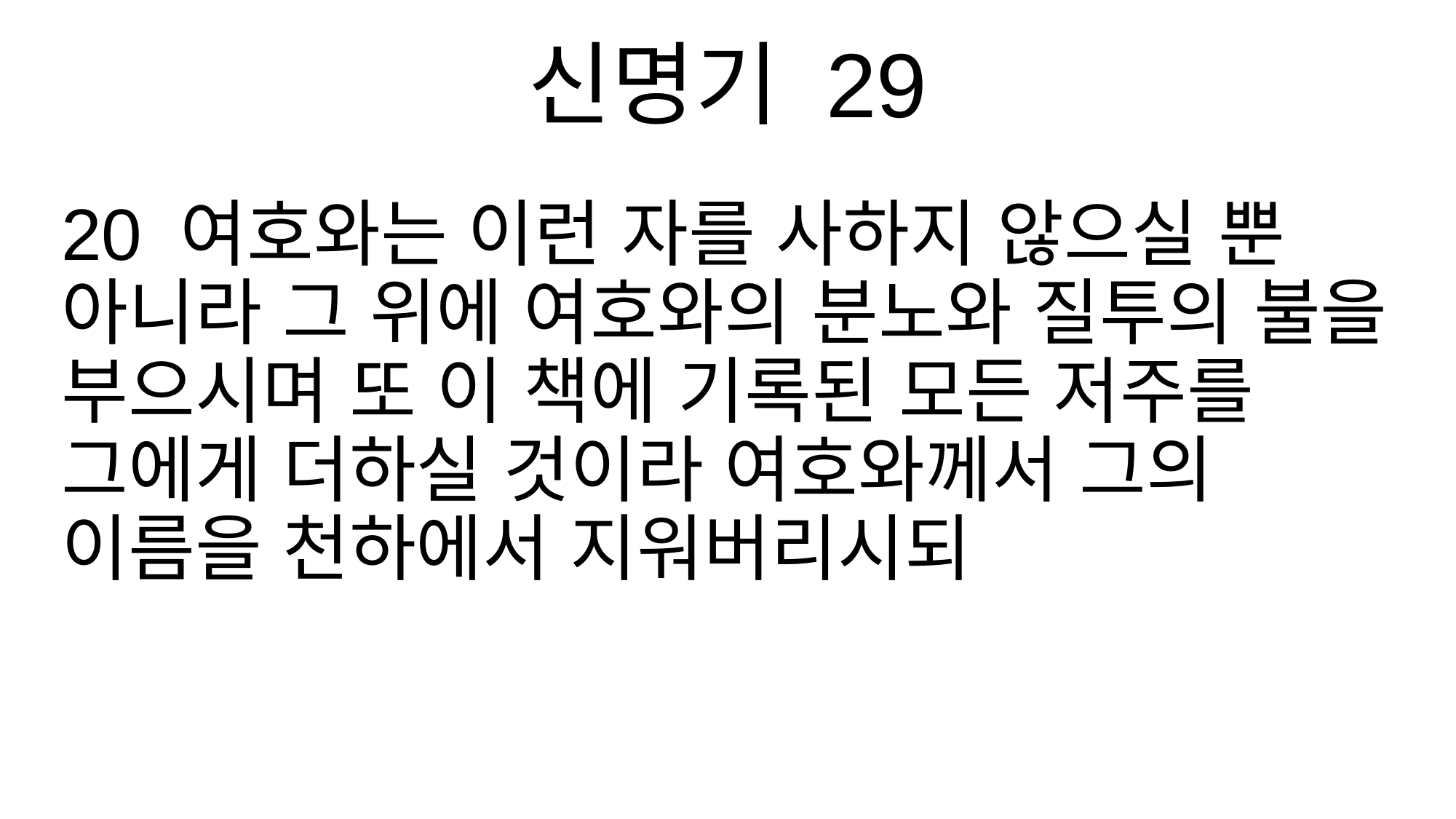

신명기 29
20 여호와는 이런 자를 사하지 않으실 뿐 아니라 그 위에 여호와의 분노와 질투의 불을 부으시며 또 이 책에 기록된 모든 저주를 그에게 더하실 것이라 여호와께서 그의 이름을 천하에서 지워버리시되